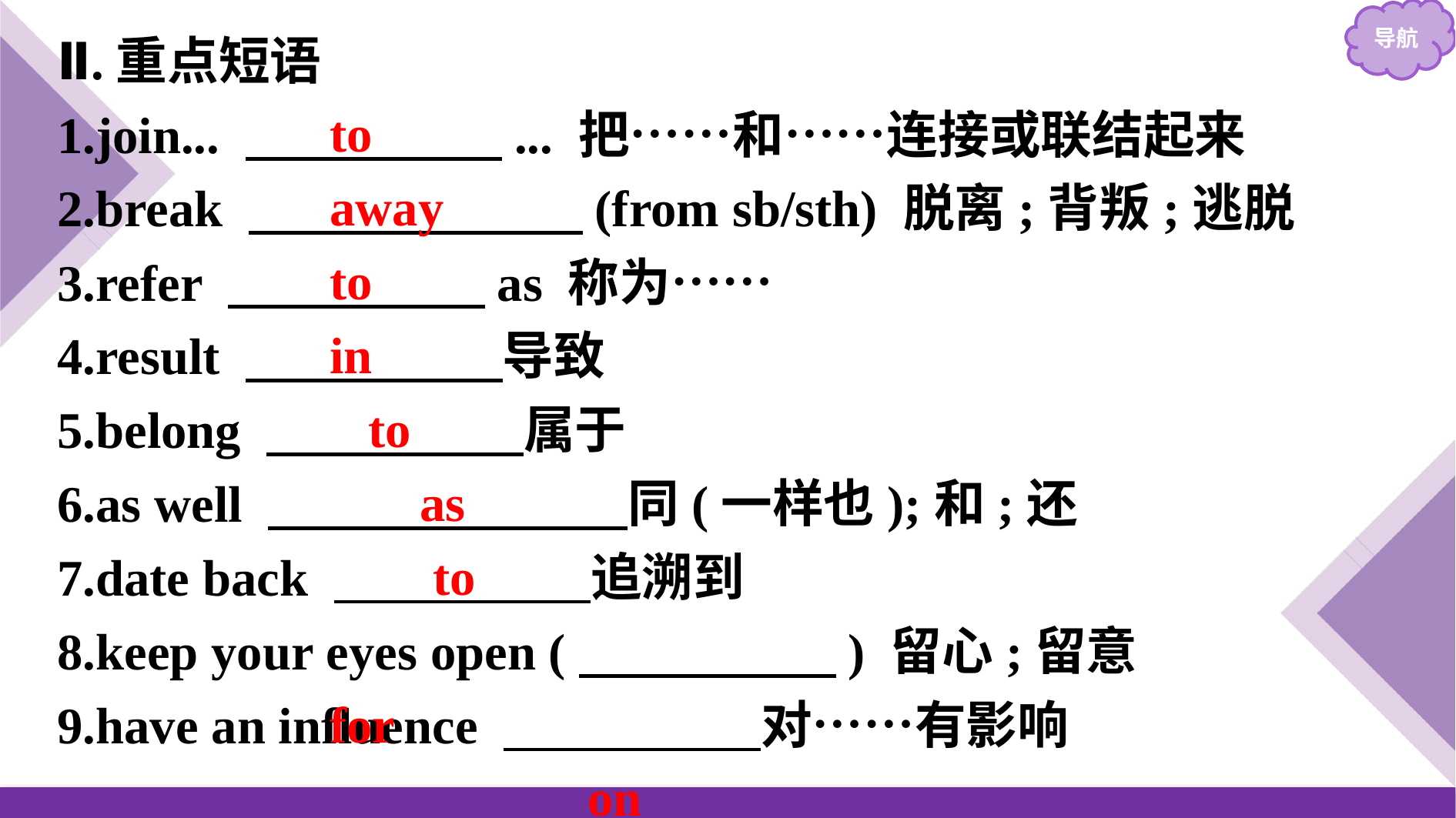

Ⅱ.重点短语
1.join... 　　　　　... 把……和……连接或联结起来
2.break 　　　　　　 (from sb/sth) 脱离;背叛;逃脱
3.refer 　　　　　as 称为……
4.result 　　　　　导致
5.belong 　　　　　属于
6.as well 　　　　　　　同(一样也);和;还
7.date back 　　　　　追溯到
8.keep your eyes open (　　　　　) 留心;留意
9.have an influence 　　　　　对……有影响
to
away
to
in
   to
       as
        to
                          for
                    on